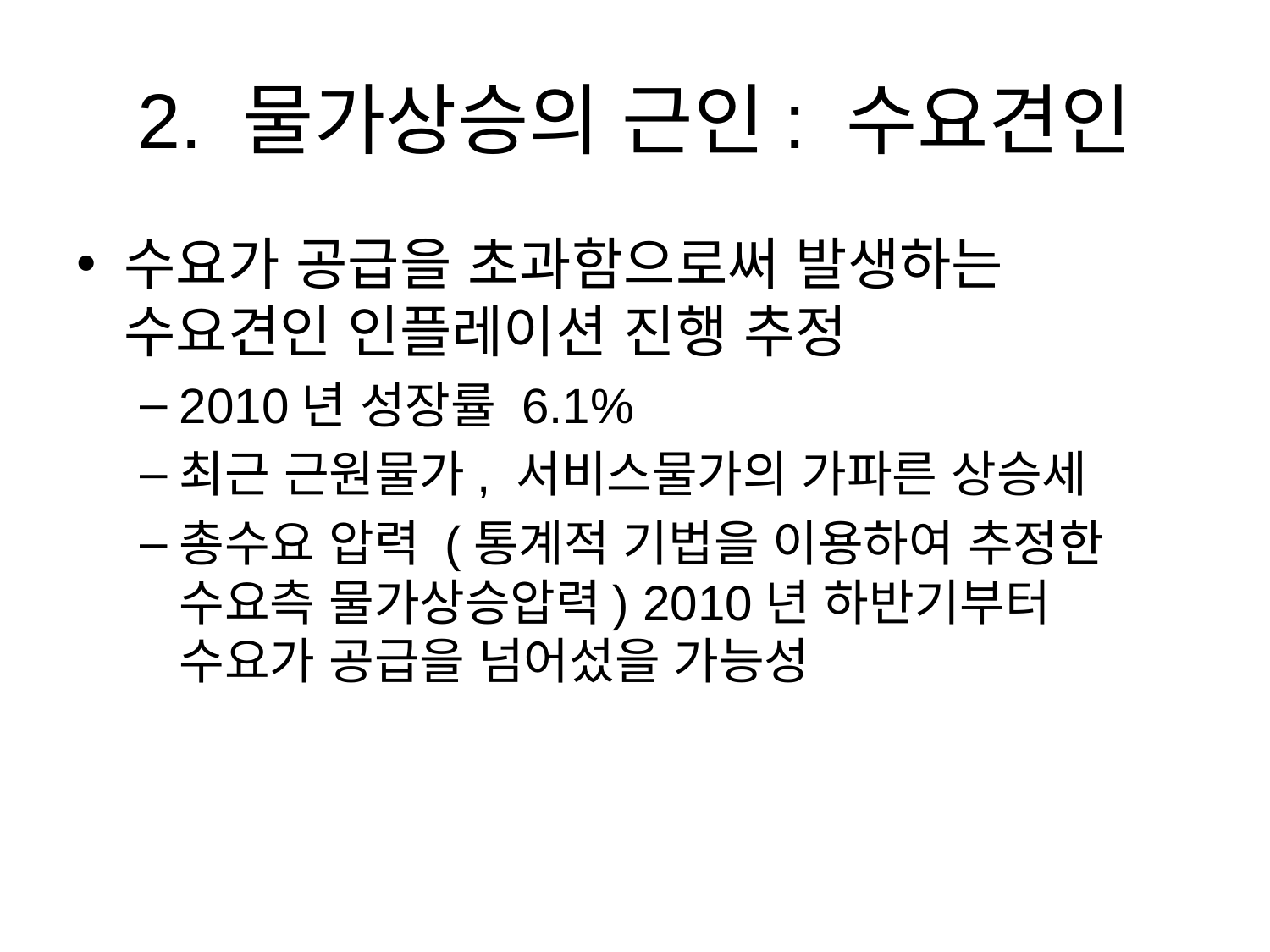

# 2. 물가상승의 근인: 수요견인
수요가 공급을 초과함으로써 발생하는 수요견인 인플레이션 진행 추정
2010년 성장률 6.1%
최근 근원물가, 서비스물가의 가파른 상승세
총수요 압력 (통계적 기법을 이용하여 추정한 수요측 물가상승압력) 2010년 하반기부터 수요가 공급을 넘어섰을 가능성